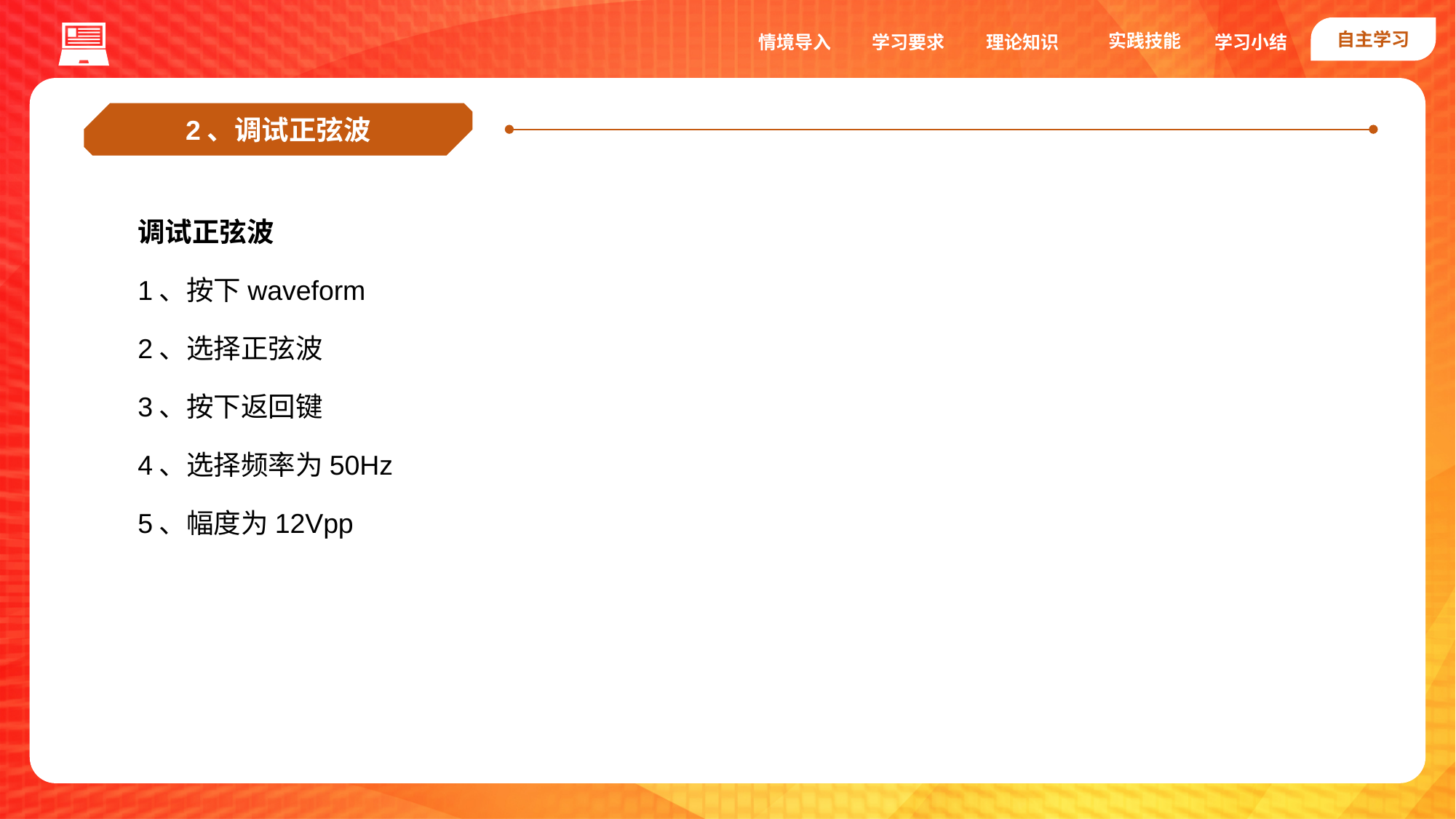

自主学习
实践技能
情境导入
学习要求
理论知识
学习小结

2、调试正弦波
调试正弦波
1、按下waveform
2、选择正弦波
3、按下返回键
4、选择频率为50Hz
5、幅度为12Vpp